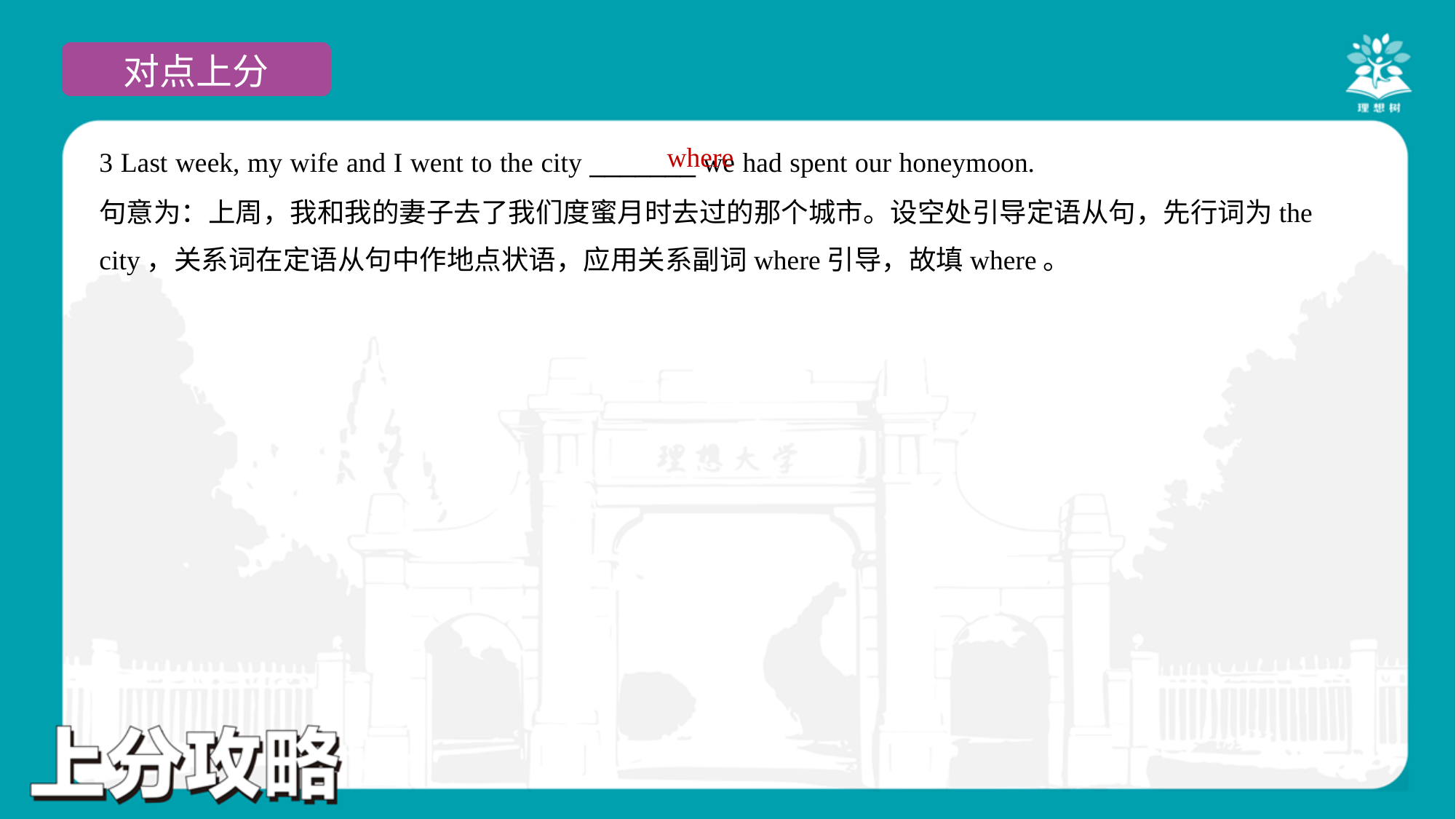

where
3 Last week, my wife and I went to the city _______ we had spent our honeymoon.
句意为：上周，我和我的妻子去了我们度蜜月时去过的那个城市。设空处引导定语从句，先行词为the
city，关系词在定语从句中作地点状语，应用关系副词where引导，故填where。